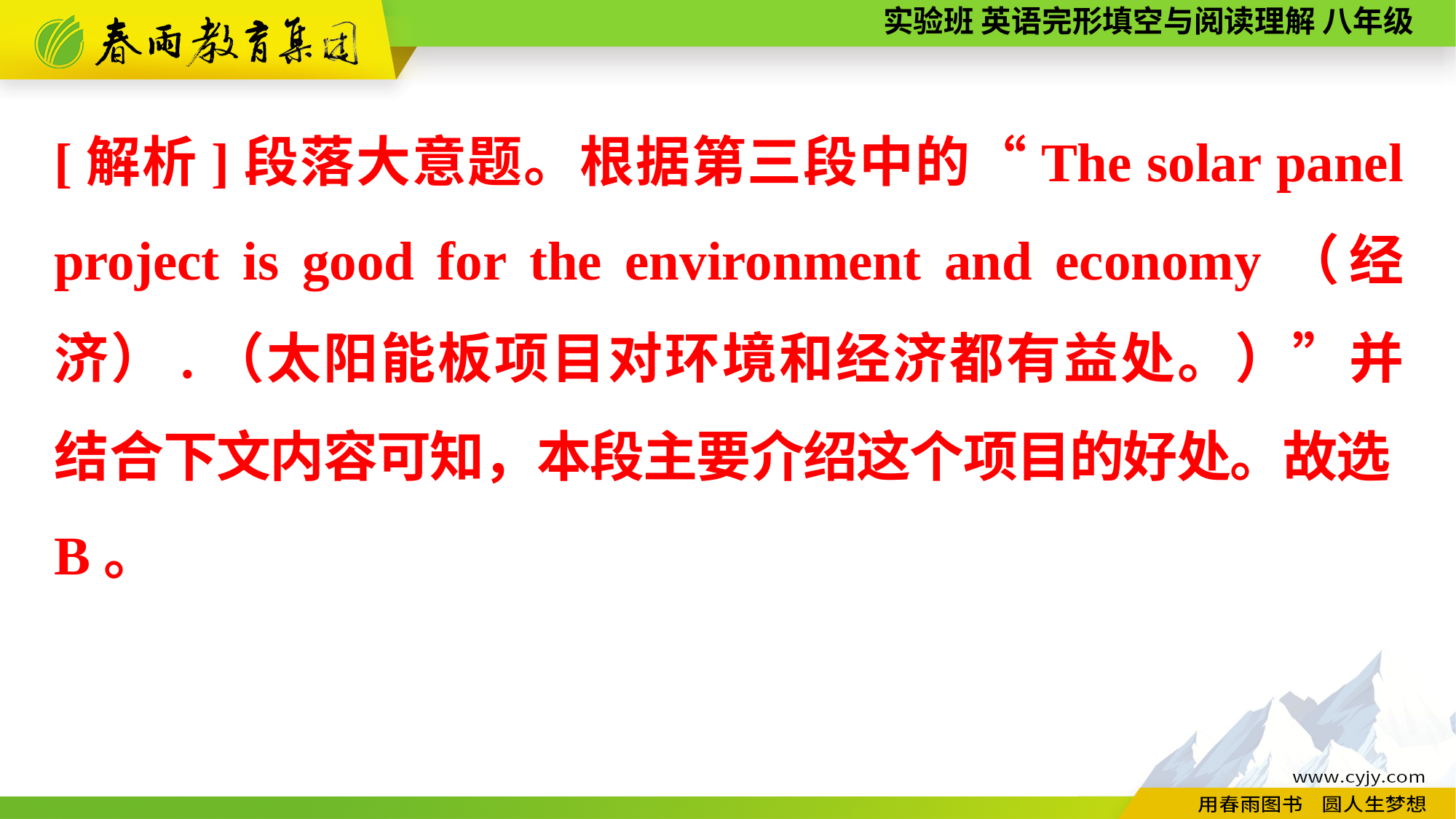

[解析]段落大意题。根据第三段中的“The solar panel project is good for the environment and economy（经济）.（太阳能板项目对环境和经济都有益处。）”并结合下文内容可知，本段主要介绍这个项目的好处。故选B。